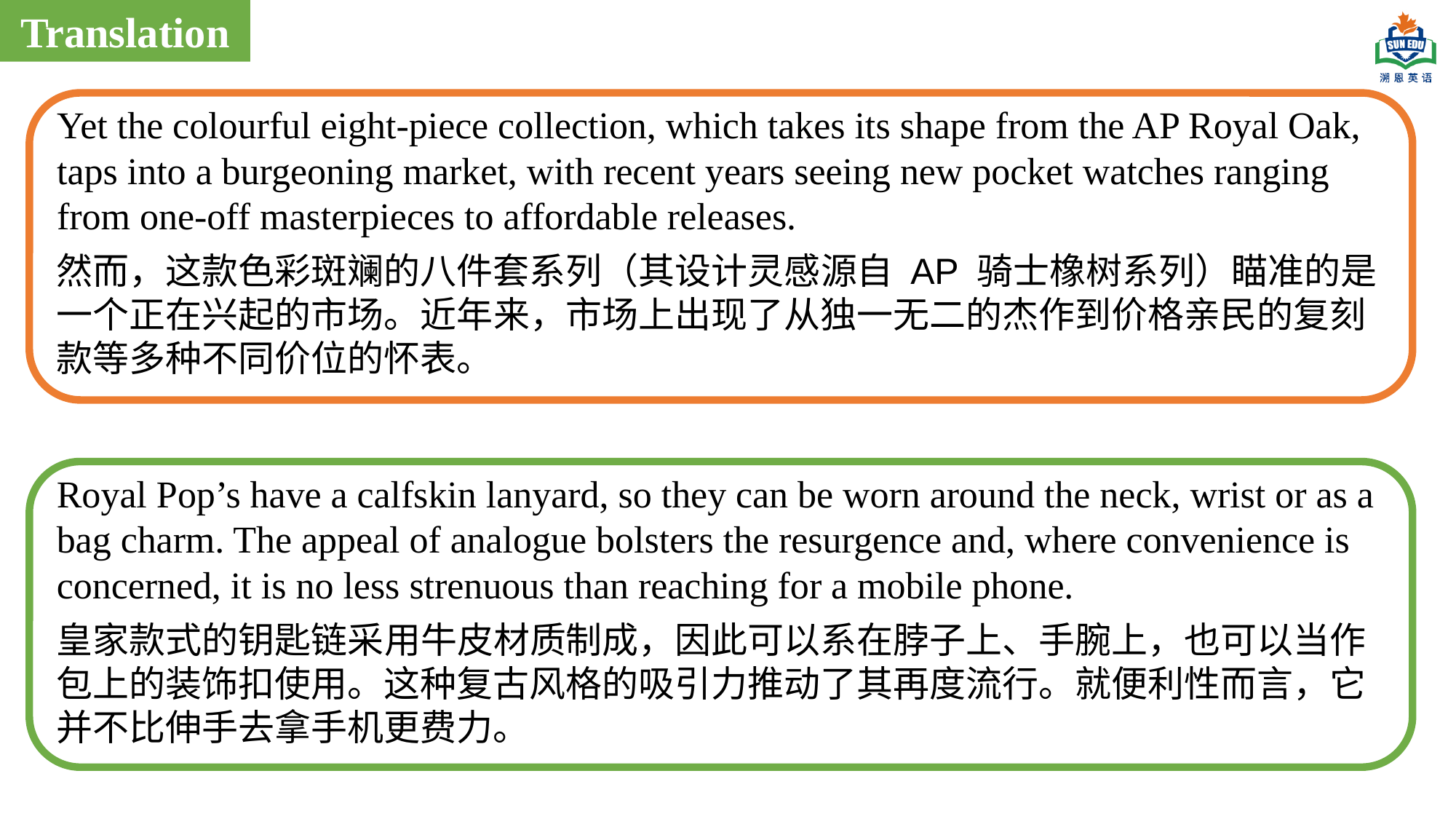

Translation

Yet the colourful eight-piece collection, which takes its shape from the AP Royal Oak, taps into a burgeoning market, with recent years seeing new pocket watches ranging from one-off masterpieces to affordable releases.

然而，这款色彩斑斓的八件套系列（其设计灵感源自 AP 骑士橡树系列）瞄准的是一个正在兴起的市场。近年来，市场上出现了从独一无二的杰作到价格亲民的复刻款等多种不同价位的怀表。

Royal Pop’s have a calfskin lanyard, so they can be worn around the neck, wrist or as a bag charm. The appeal of analogue bolsters the resurgence and, where convenience is concerned, it is no less strenuous than reaching for a mobile phone.

皇家款式的钥匙链采用牛皮材质制成，因此可以系在脖子上、手腕上，也可以当作包上的装饰扣使用。这种复古风格的吸引力推动了其再度流行。就便利性而言，它并不比伸手去拿手机更费力。